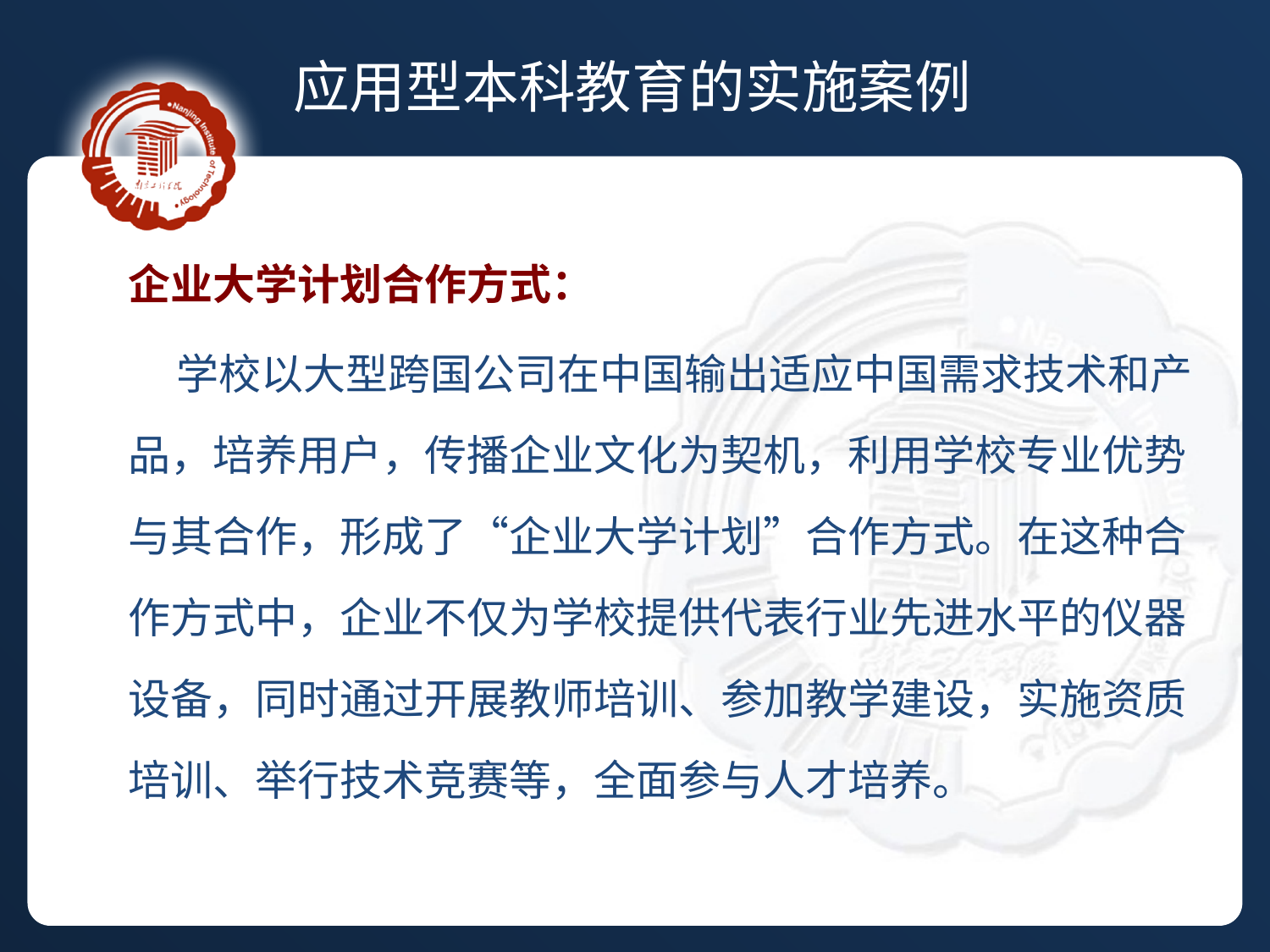

应用型本科教育的实施案例
企业大学计划合作方式：
    学校以大型跨国公司在中国输出适应中国需求技术和产品，培养用户，传播企业文化为契机，利用学校专业优势与其合作，形成了“企业大学计划”合作方式。在这种合作方式中，企业不仅为学校提供代表行业先进水平的仪器设备，同时通过开展教师培训、参加教学建设，实施资质培训、举行技术竞赛等，全面参与人才培养。